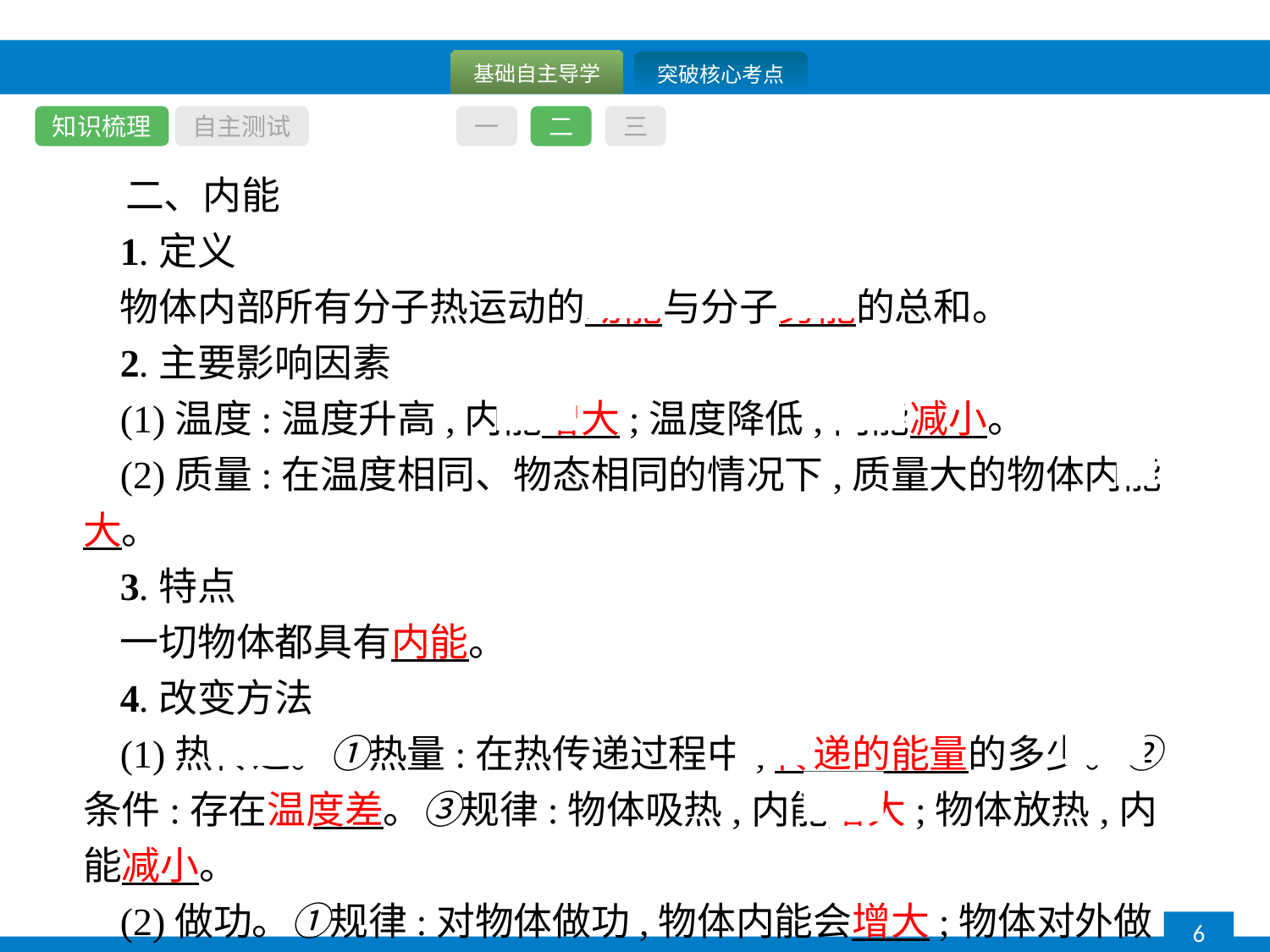

知识梳理
自主测试
一
二
三
二、内能
1.定义
物体内部所有分子热运动的动能与分子势能的总和。
2.主要影响因素
(1)温度:温度升高,内能增大;温度降低,内能减小。
(2)质量:在温度相同、物态相同的情况下,质量大的物体内能大。
3.特点
一切物体都具有内能。
4.改变方法
(1)热传递。①热量:在热传递过程中,传递的能量的多少。②条件:存在温度差。③规律:物体吸热,内能增大;物体放热,内能减小。
(2)做功。①规律:对物体做功,物体内能会增大;物体对外做功,物体内能会减小。②实质:内能和其他形式能的转化。